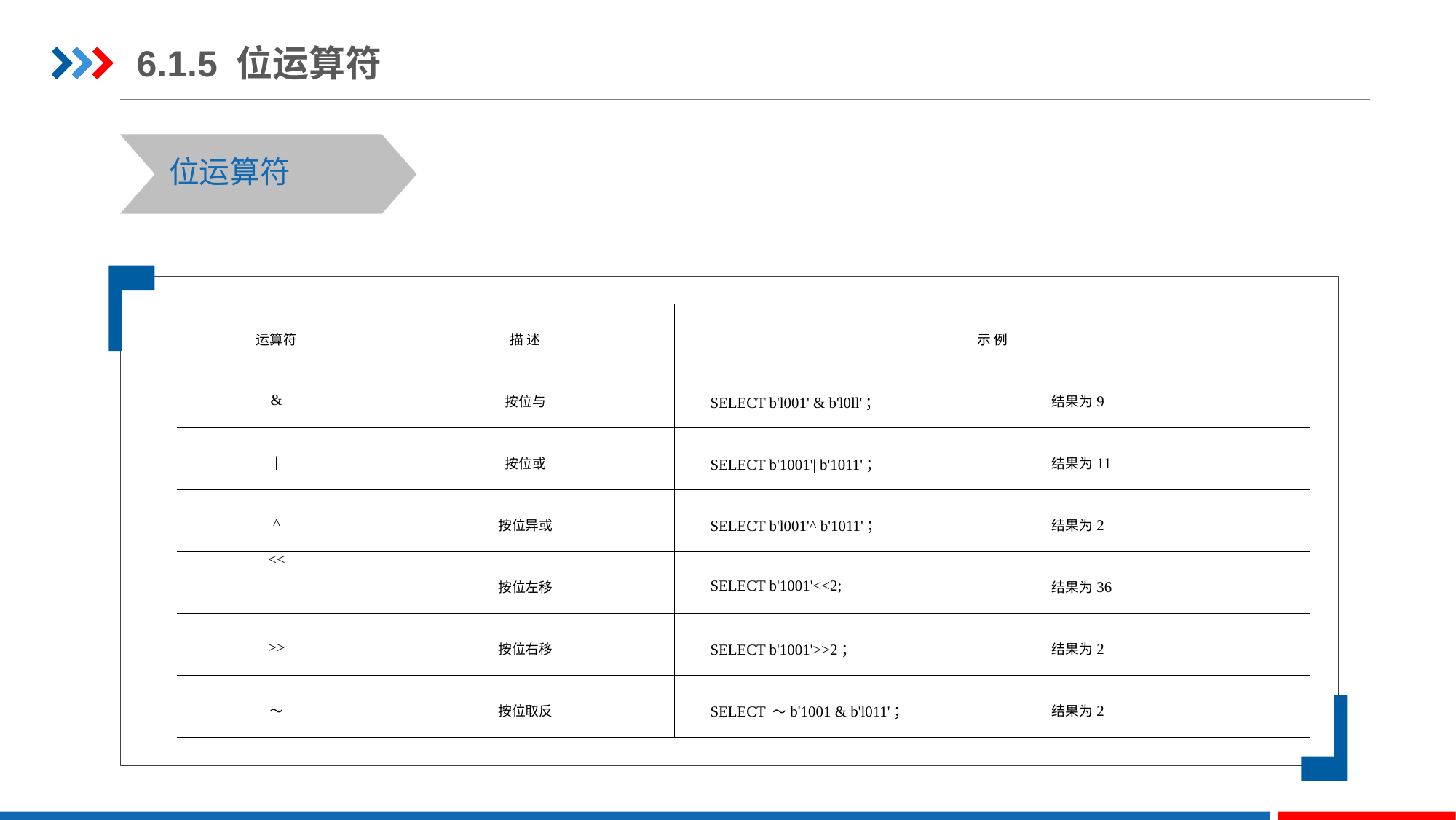

6.1.5 位运算符

位运算符

| 运算符 | 描 述 | 示 例 |  |
| --- | --- | --- | --- |
| & | 按位与 | SELECT b'l001' & b'l0ll'； | 结果为9 |
| | | 按位或 | SELECT b'1001'| b'1011'； | 结果为11 |
| ^ | 按位异或 | SELECT b'l001'^ b'1011'； | 结果为2 |
| << | 按位左移 | SELECT b'1001'<<2; | 结果为36 |
| >> | 按位右移 | SELECT b'1001'>>2； | 结果为2 |
| 〜 | 按位取反 | SELECT 〜b'1001 & b'l011'； | 结果为2 |